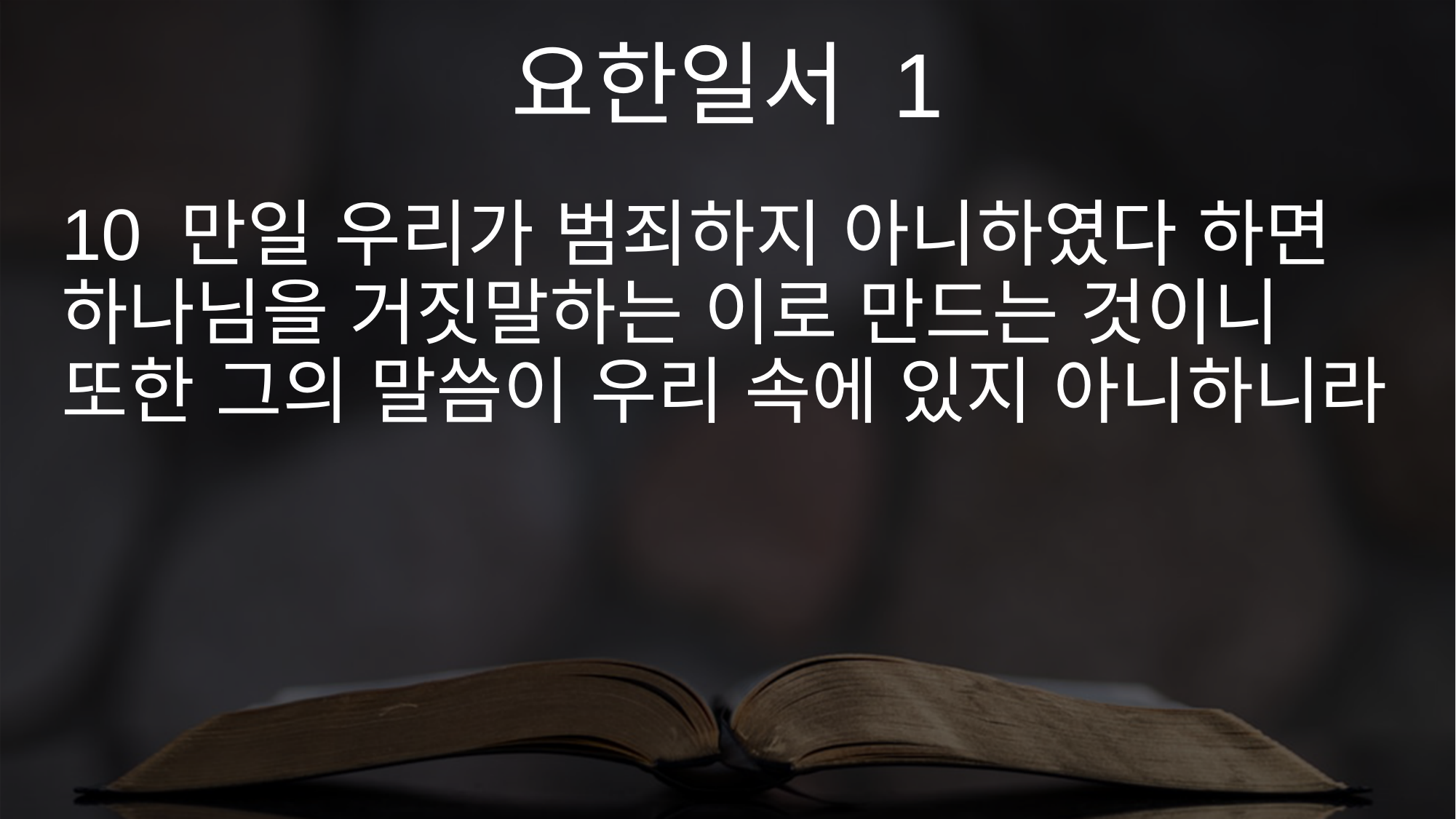

요한일서 1
10 만일 우리가 범죄하지 아니하였다 하면 하나님을 거짓말하는 이로 만드는 것이니 또한 그의 말씀이 우리 속에 있지 아니하니라